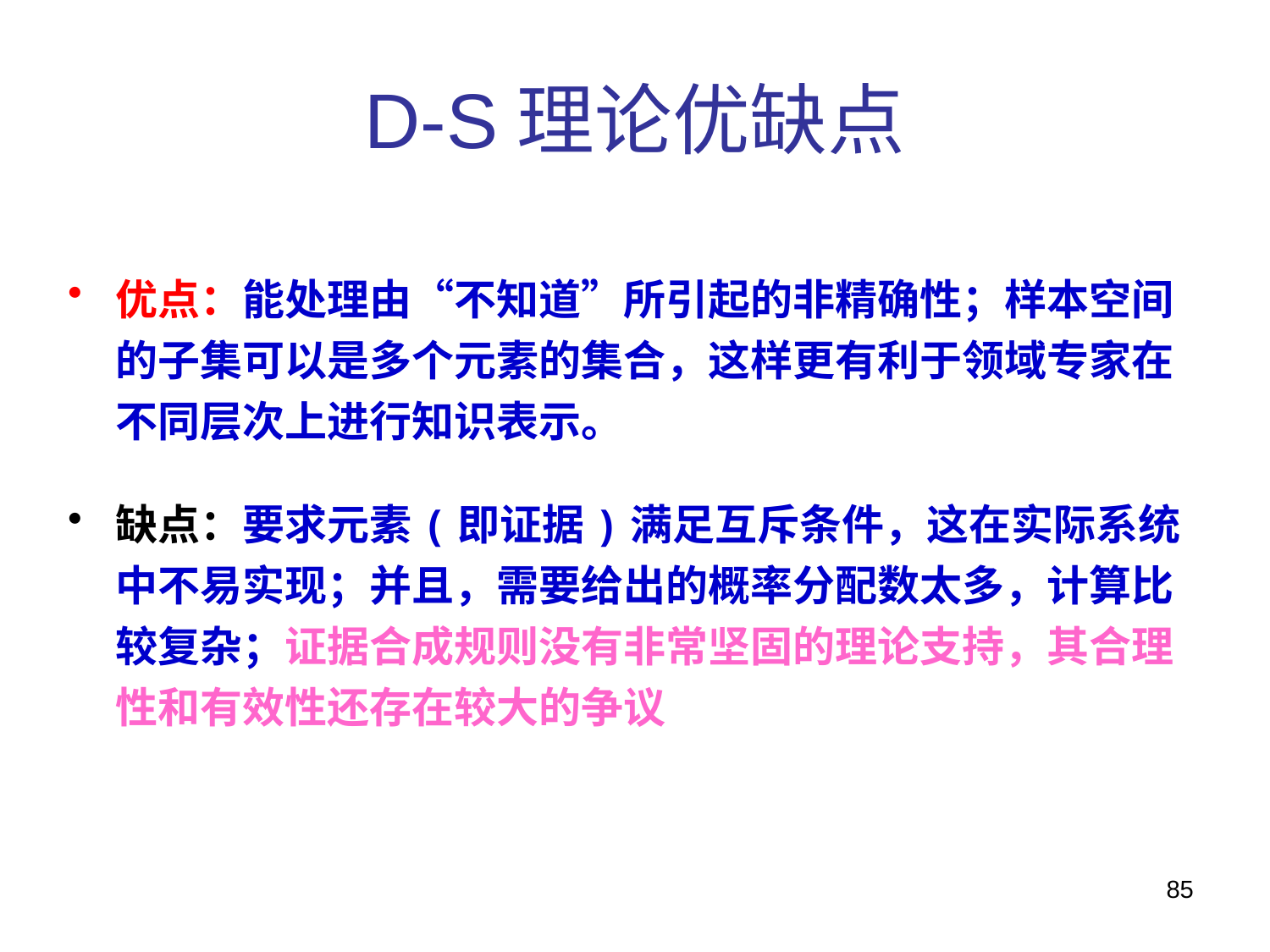

# D-S理论优缺点
优点：能处理由“不知道”所引起的非精确性；样本空间的子集可以是多个元素的集合，这样更有利于领域专家在不同层次上进行知识表示。
缺点：要求元素(即证据)满足互斥条件，这在实际系统中不易实现；并且，需要给出的概率分配数太多，计算比较复杂；证据合成规则没有非常坚固的理论支持，其合理性和有效性还存在较大的争议
85